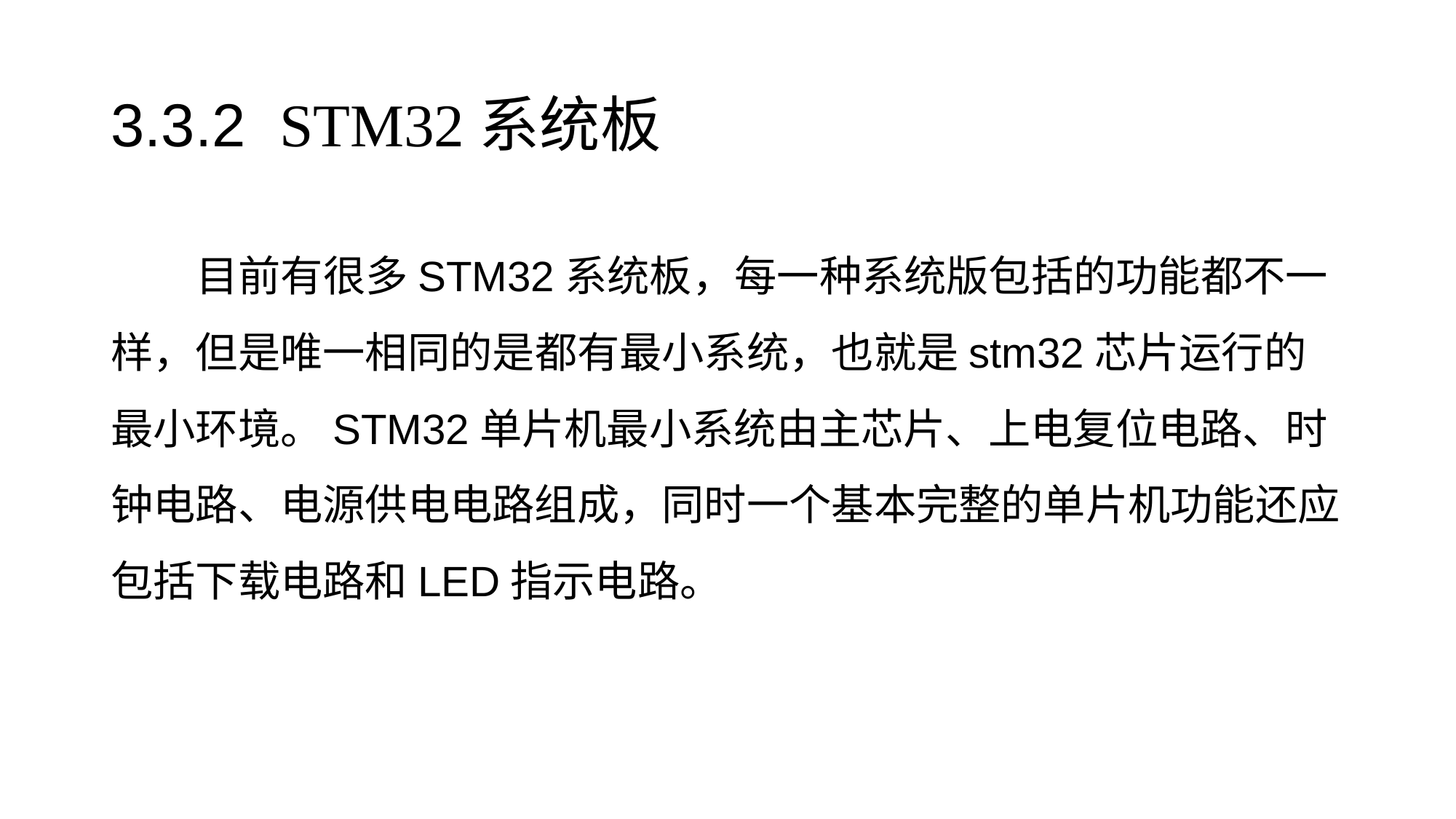

# 3.3.2  STM32系统板
目前有很多STM32系统板，每一种系统版包括的功能都不一样，但是唯一相同的是都有最小系统，也就是stm32芯片运行的最小环境。STM32单片机最小系统由主芯片、上电复位电路、时钟电路、电源供电电路组成，同时一个基本完整的单片机功能还应包括下载电路和LED指示电路。